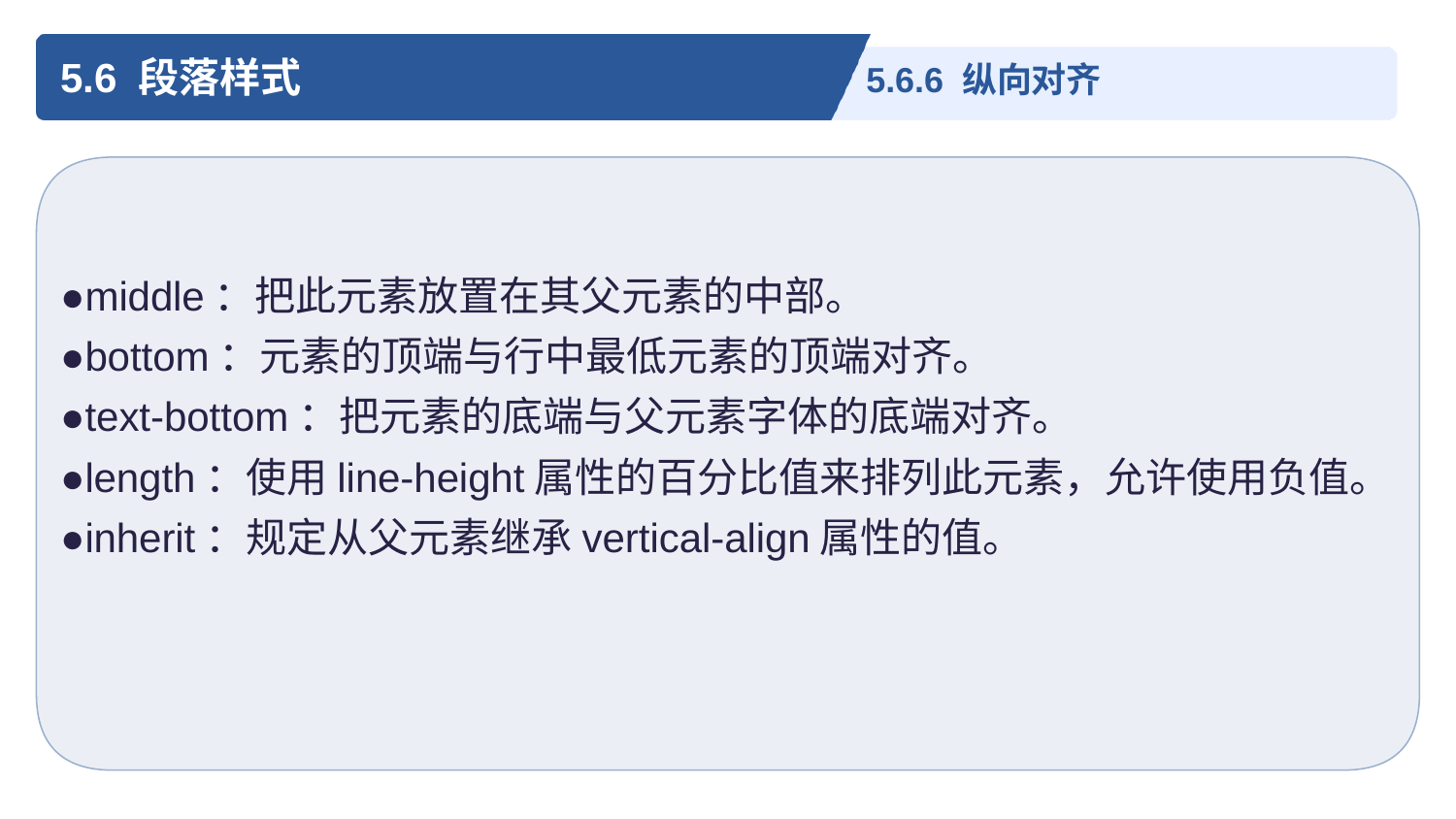

5.6 段落样式
5.6.6 纵向对齐

●middle：把此元素放置在其父元素的中部。
●bottom：元素的顶端与行中最低元素的顶端对齐。
●text-bottom：把元素的底端与父元素字体的底端对齐。
●length：使用line-height属性的百分比值来排列此元素，允许使用负值。
●inherit：规定从父元素继承vertical-align属性的值。